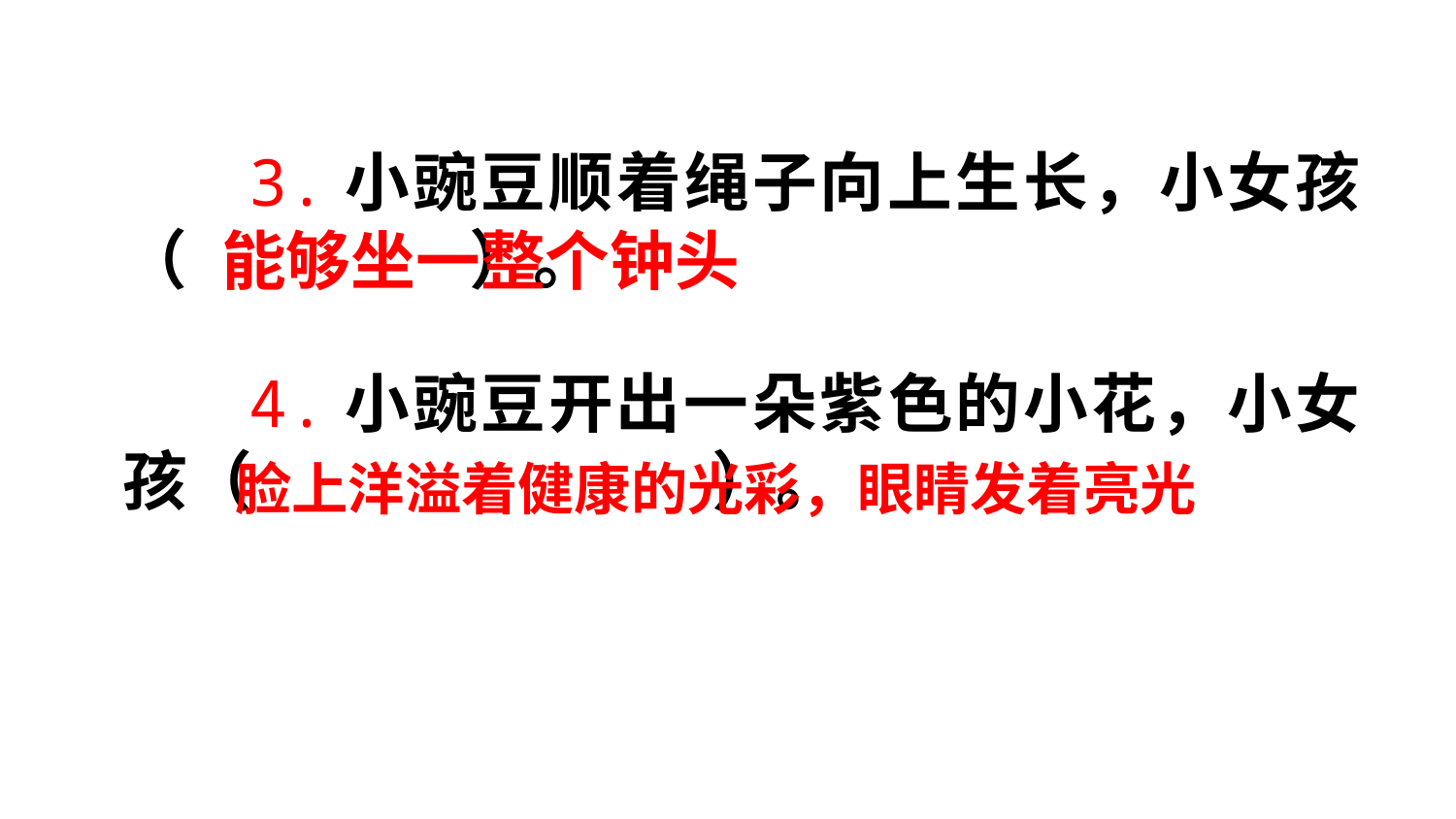

3.小豌豆顺着绳子向上生长，小女孩（                   ）。
能够坐一整个钟头
   4.小豌豆开出一朵紫色的小花，小女孩（                               ）。
脸上洋溢着健康的光彩，眼睛发着亮光